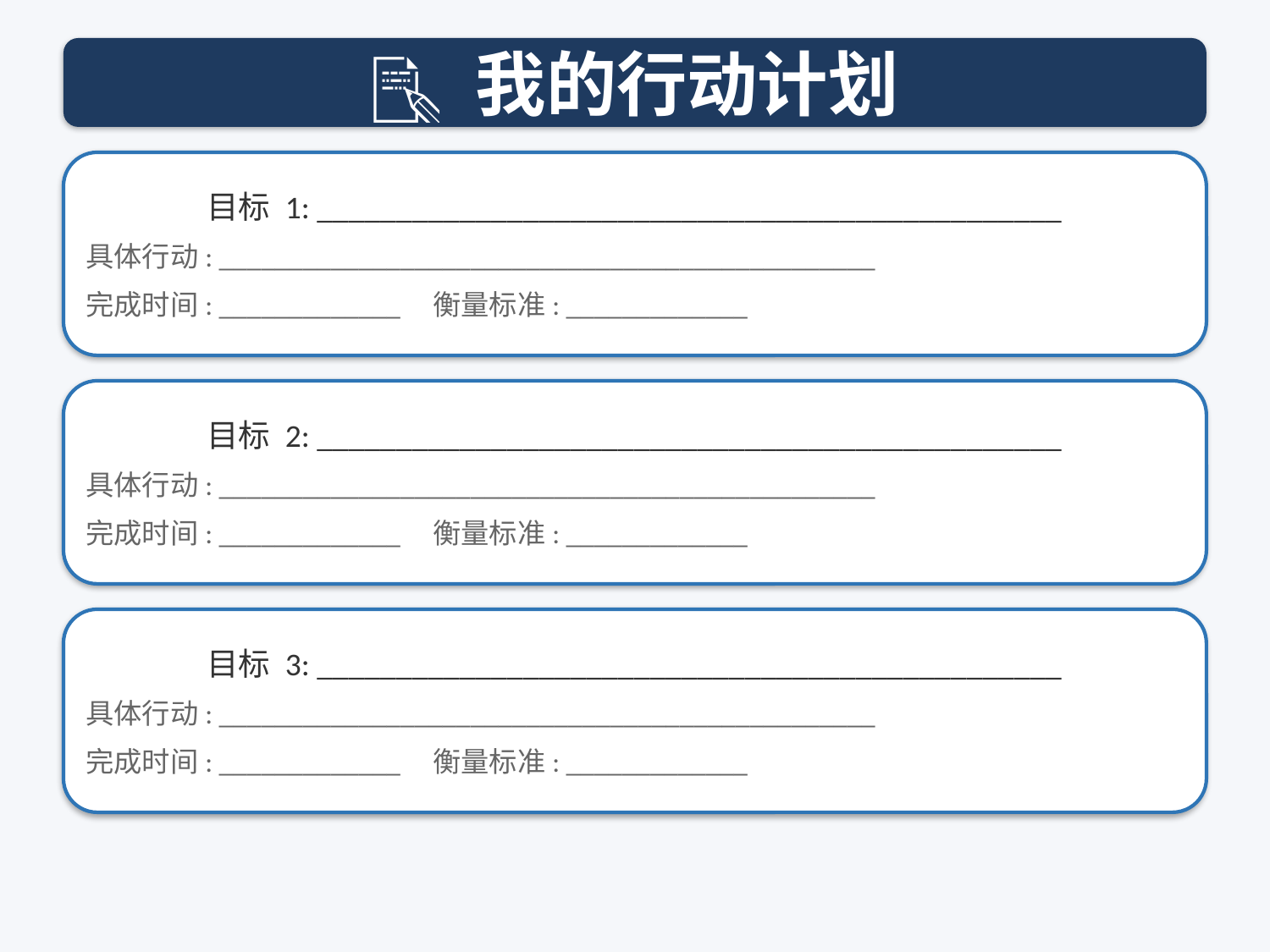

📝 我的行动计划
目标 1: _______________________________________________
具体行动: _______________________________________________
完成时间: _____________    衡量标准: _____________
目标 2: _______________________________________________
具体行动: _______________________________________________
完成时间: _____________    衡量标准: _____________
目标 3: _______________________________________________
具体行动: _______________________________________________
完成时间: _____________    衡量标准: _____________